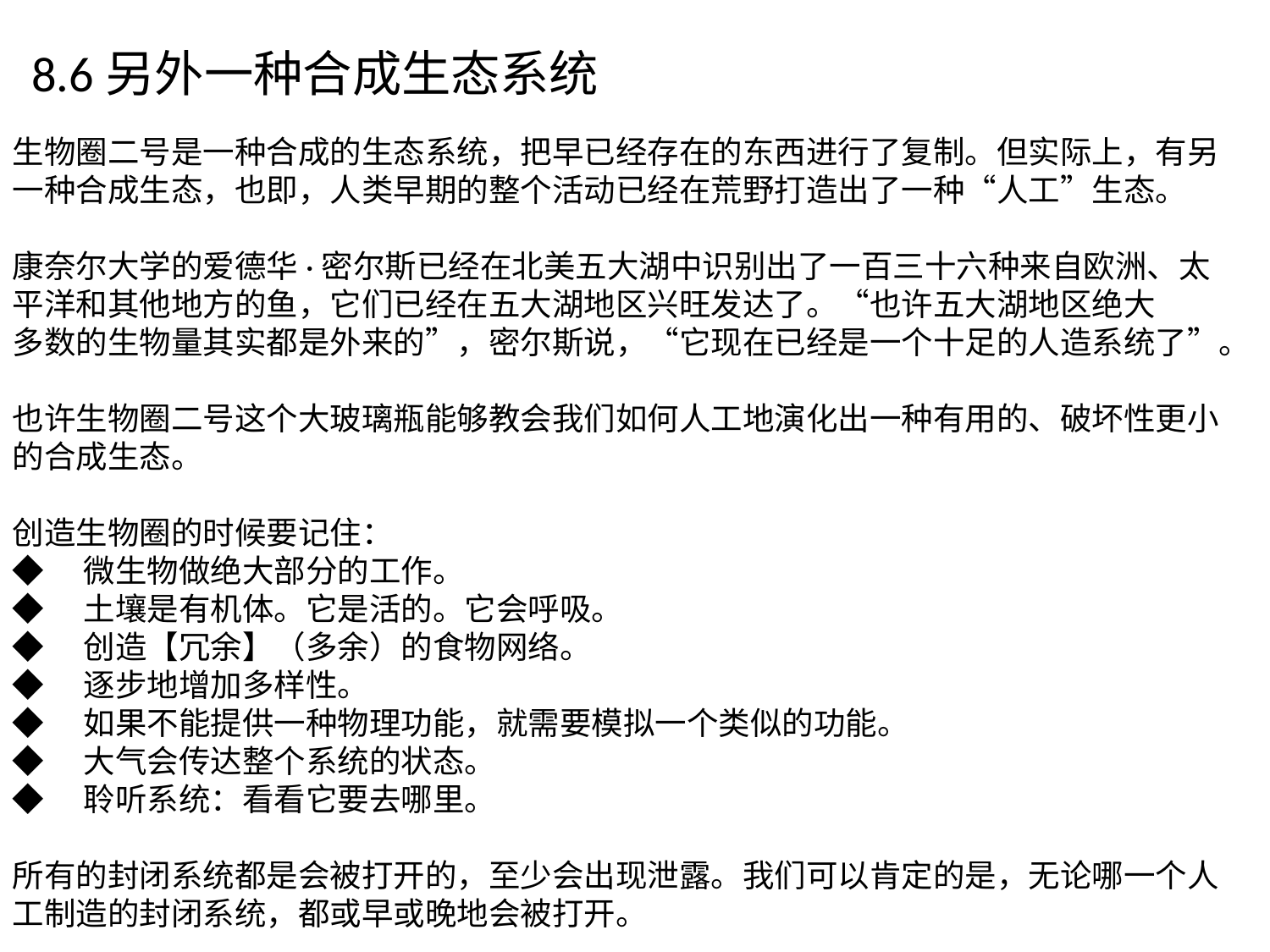

8.6另外一种合成生态系统
生物圈二号是一种合成的生态系统，把早已经存在的东西进行了复制。但实际上，有另一种合成生态，也即，人类早期的整个活动已经在荒野打造出了一种“人工”生态。

康奈尔大学的爱德华·密尔斯已经在北美五大湖中识别出了一百三十六种来自欧洲、太平洋和其他地方的鱼，它们已经在五大湖地区兴旺发达了。“也许五大湖地区绝大
多数的生物量其实都是外来的”，密尔斯说，“它现在已经是一个十足的人造系统了”。

也许生物圈二号这个大玻璃瓶能够教会我们如何人工地演化出一种有用的、破坏性更小的合成生态。

创造生物圈的时候要记住：
◆　微生物做绝大部分的工作。
◆　土壤是有机体。它是活的。它会呼吸。
◆　创造【冗余】（多余）的食物网络。
◆　逐步地增加多样性。
◆　如果不能提供一种物理功能，就需要模拟一个类似的功能。
◆　大气会传达整个系统的状态。
◆　聆听系统：看看它要去哪里。

所有的封闭系统都是会被打开的，至少会出现泄露。我们可以肯定的是，无论哪一个人工制造的封闭系统，都或早或晚地会被打开。